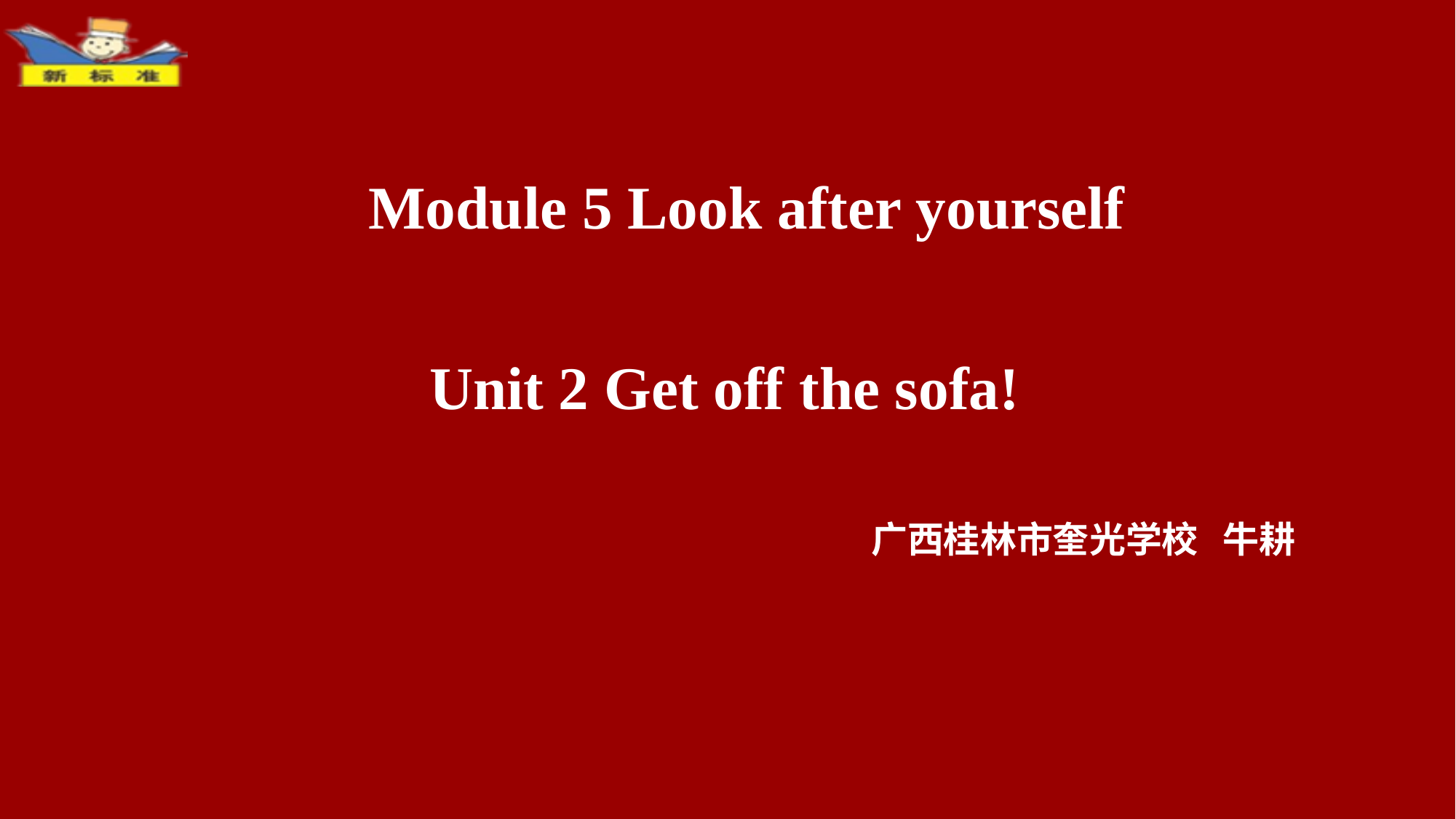

Module 5 Look after yourself
Unit 2 Get off the sofa!
广西桂林市奎光学校   牛耕